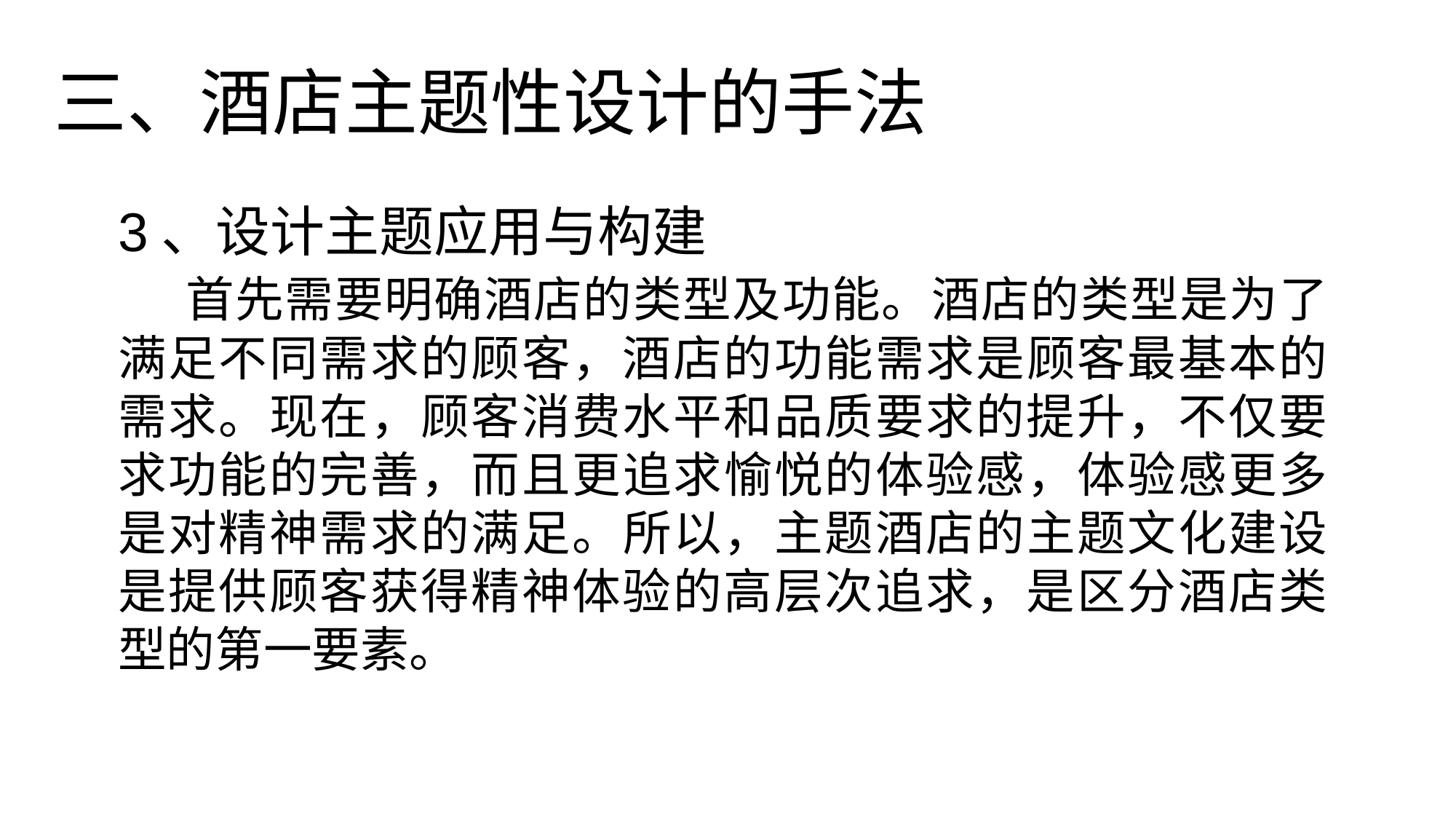

三、酒店主题性设计的手法
3、设计主题应用与构建
    首先需要明确酒店的类型及功能。酒店的类型是为了满足不同需求的顾客，酒店的功能需求是顾客最基本的需求。现在，顾客消费水平和品质要求的提升，不仅要求功能的完善，而且更追求愉悦的体验感，体验感更多是对精神需求的满足。所以，主题酒店的主题文化建设是提供顾客获得精神体验的高层次追求，是区分酒店类型的第一要素。